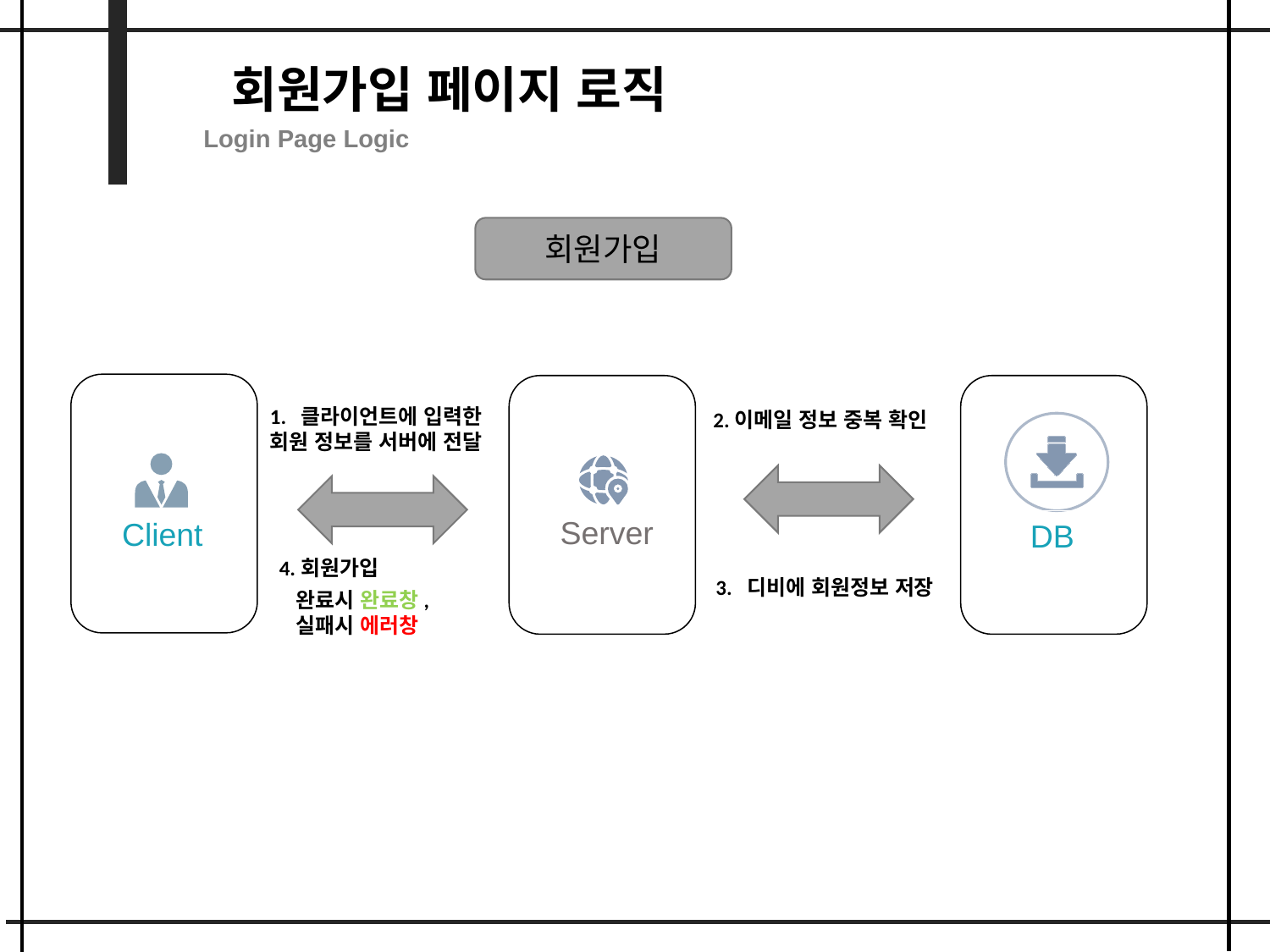

회원가입 페이지 로직
Login Page Logic
회원가입

1.  클라이언트에 입력한 회원 정보를 서버에 전달
2.이메일 정보 중복 확인

Client
DB
Server
4.회원가입

  완료시 완료창,
  실패시 에러창
3.  디비에 회원정보 저장